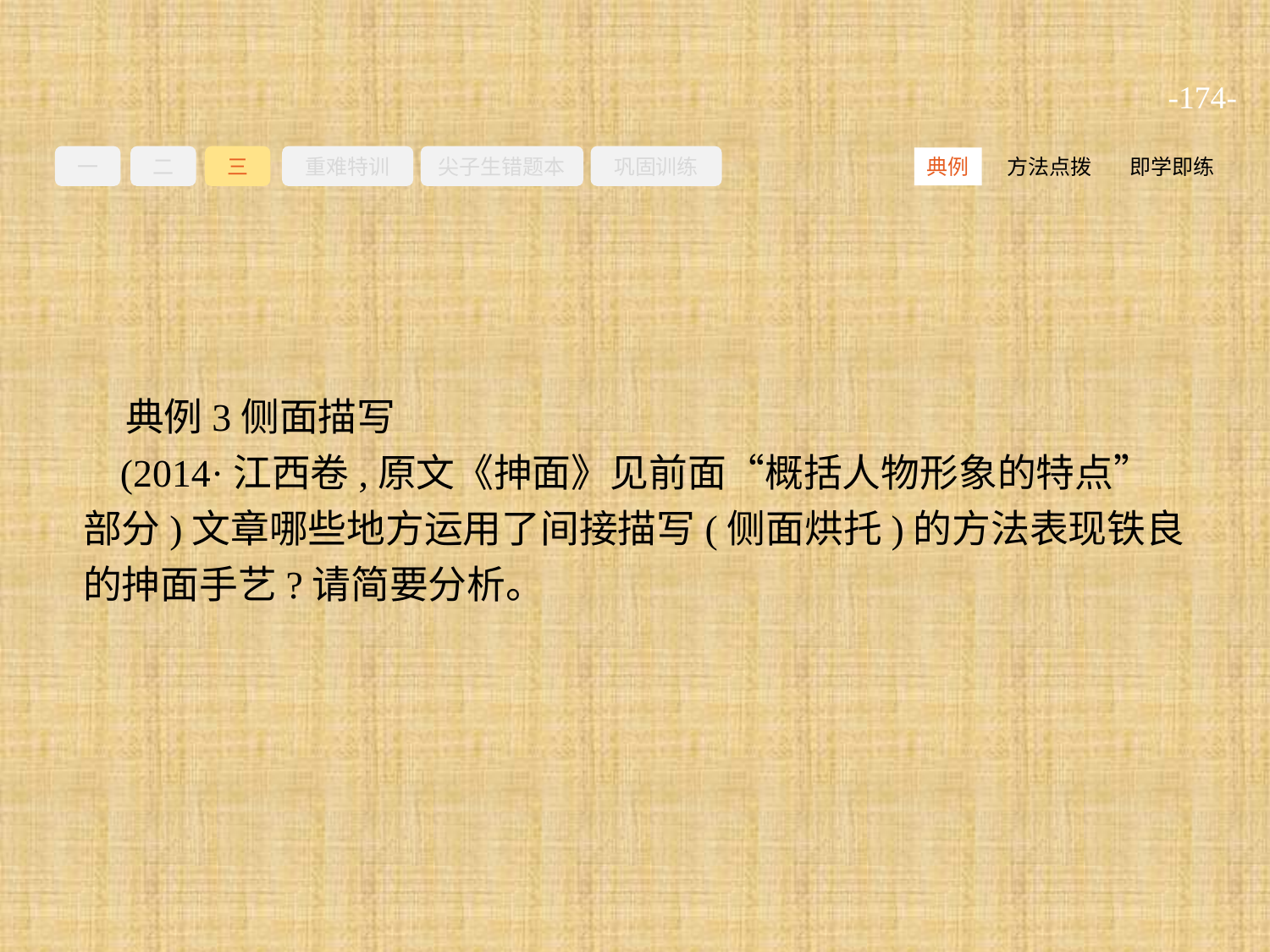

-174-
一
二
三
重难特训
尖子生错题本
巩固训练
方法点拨
即学即练
典例
典例3侧面描写
(2014·江西卷,原文《抻面》见前面“概括人物形象的特点”部分)文章哪些地方运用了间接描写(侧面烘托)的方法表现铁良的抻面手艺?请简要分析。